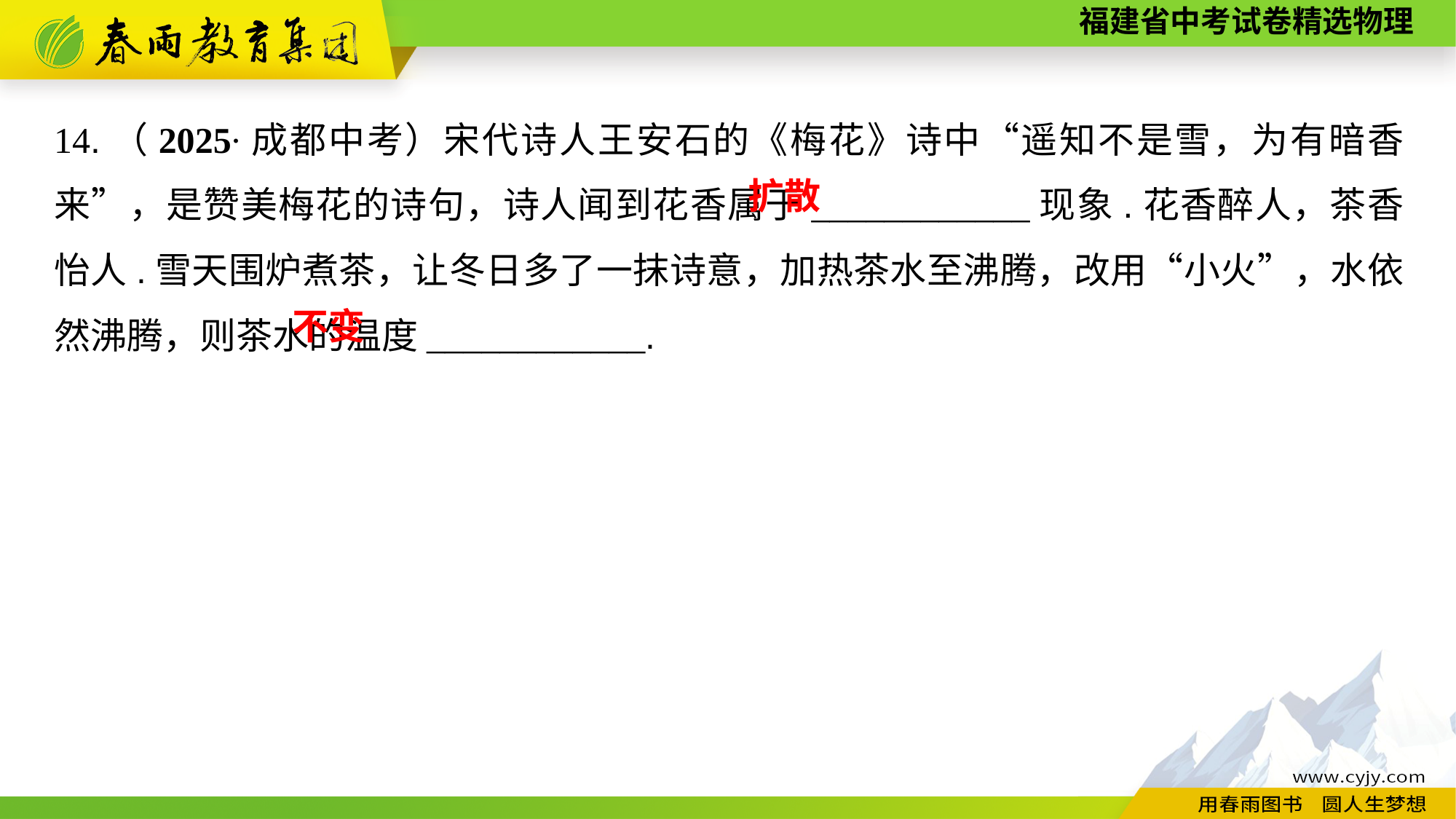

14.（2025∙成都中考）宋代诗人王安石的《梅花》诗中“遥知不是雪，为有暗香来”，是赞美梅花的诗句，诗人闻到花香属于____________现象.花香醉人，茶香怡人.雪天围炉煮茶，让冬日多了一抹诗意，加热茶水至沸腾，改用“小火”，水依然沸腾，则茶水的温度____________.
扩散
不变